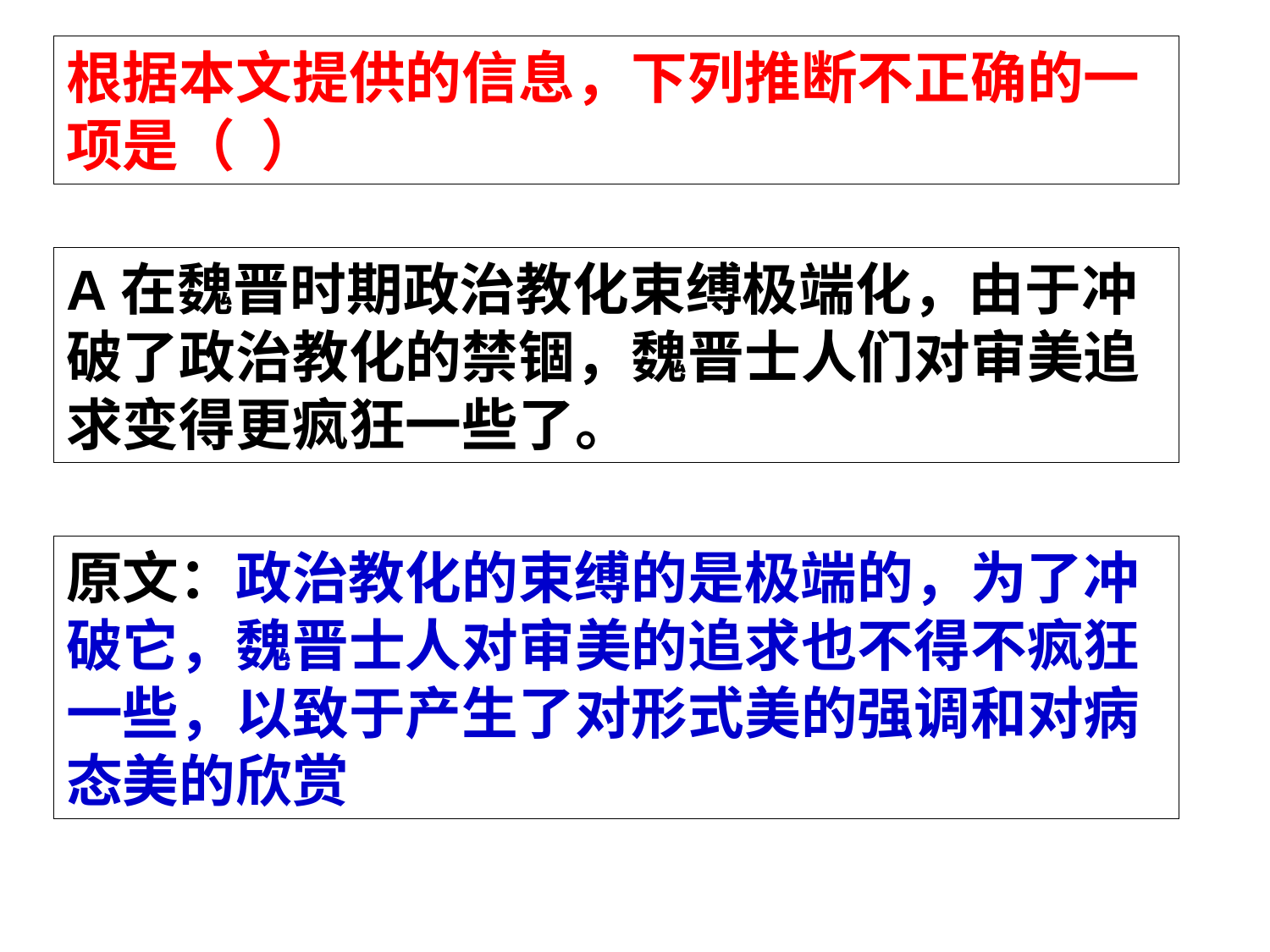

根据本文提供的信息，下列推断不正确的一项是（  ）
A在魏晋时期政治教化束缚极端化，由于冲破了政治教化的禁锢，魏晋士人们对审美追求变得更疯狂一些了。
原文：政治教化的束缚的是极端的，为了冲破它，魏晋士人对审美的追求也不得不疯狂一些，以致于产生了对形式美的强调和对病态美的欣赏